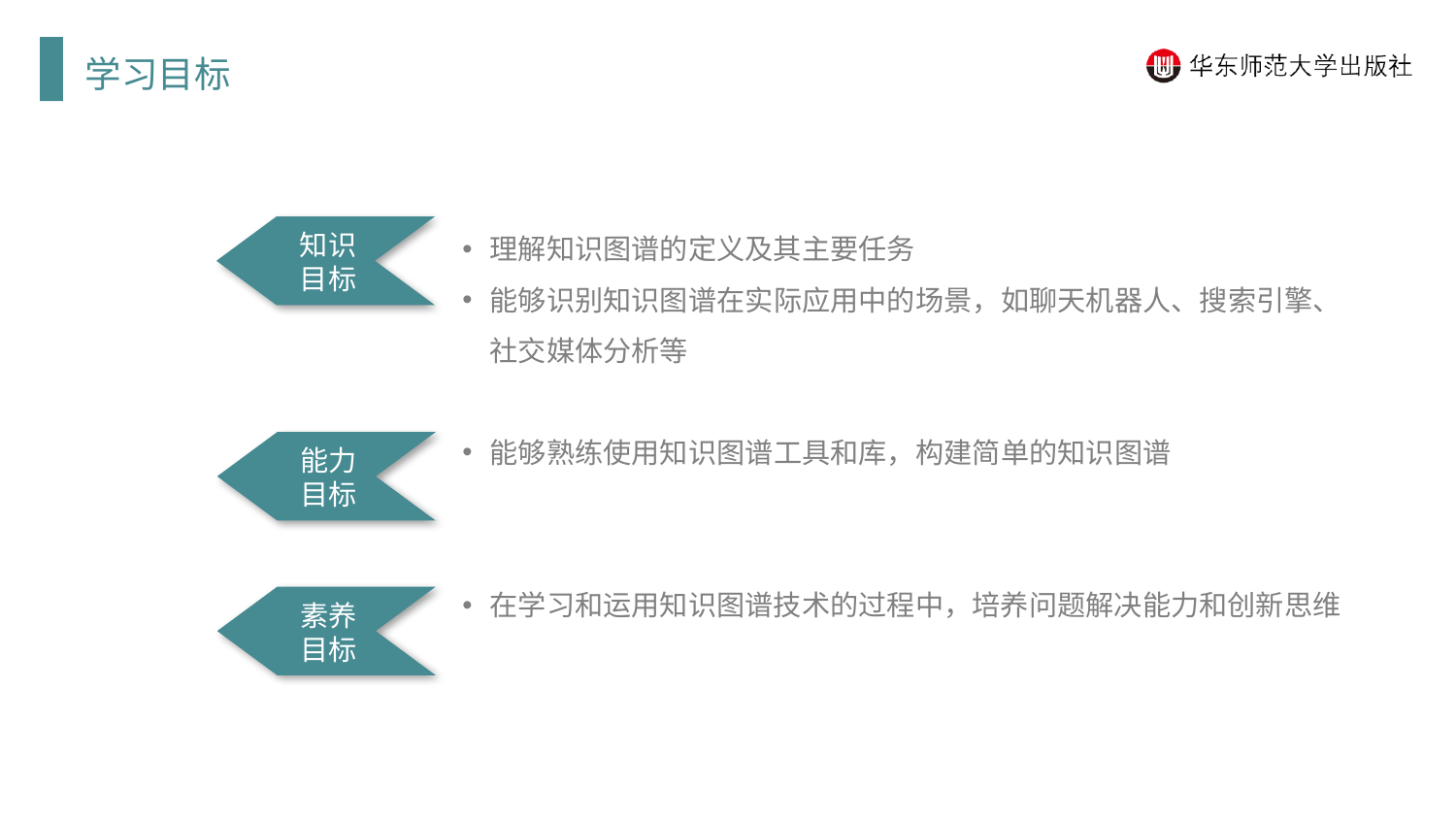

学习目标
理解知识图谱的定义及其主要任务
能够识别知识图谱在实际应用中的场景，如聊天机器人、搜索引擎、社交媒体分析等

能够熟练使用知识图谱工具和库，构建简单的知识图谱

在学习和运用知识图谱技术的过程中，培养问题解决能力和创新思维

知识目标

能力目标

素养目标